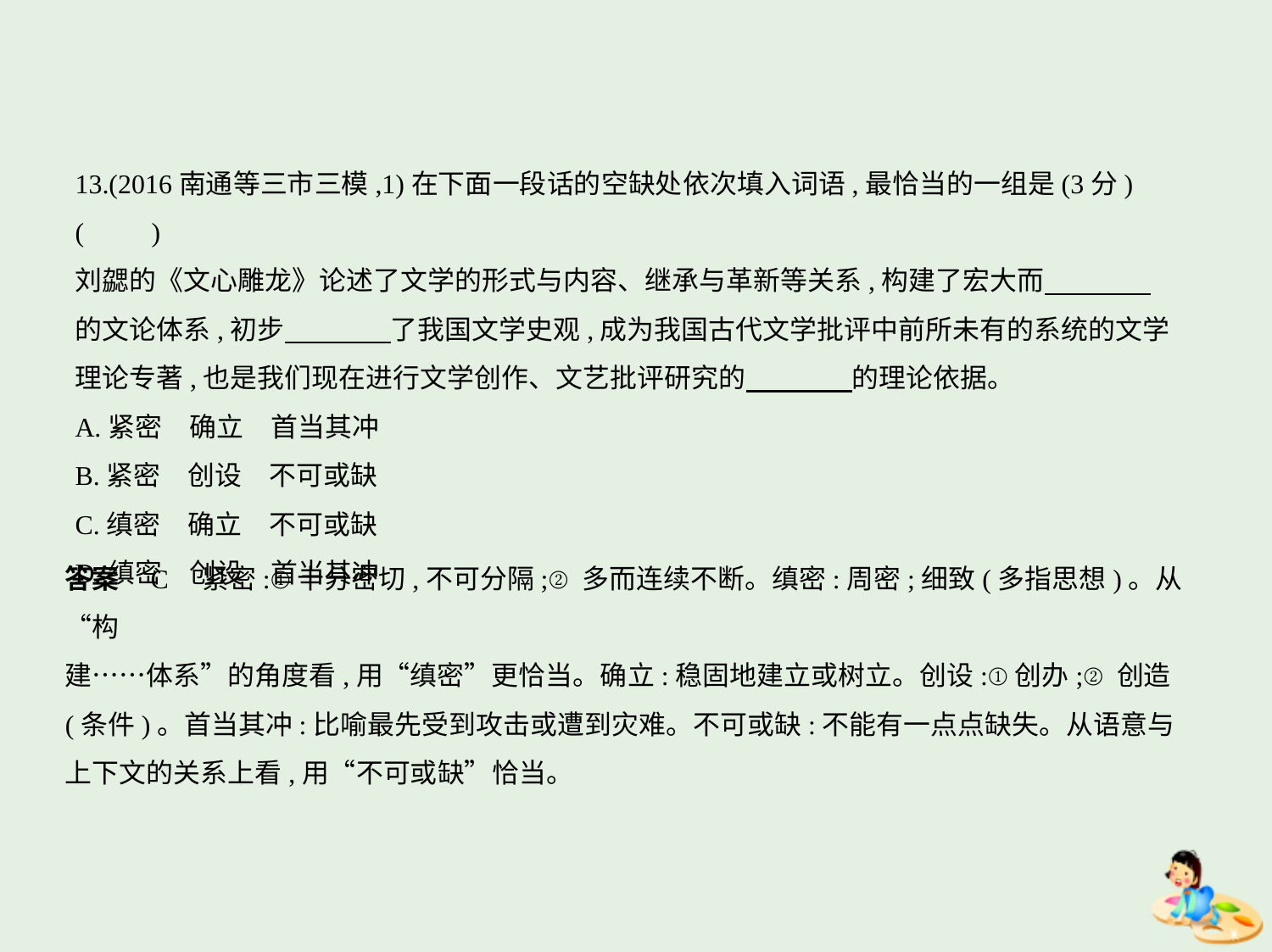

13.(2016南通等三市三模,1)在下面一段话的空缺处依次填入词语,最恰当的一组是(3分) (    　)
刘勰的《文心雕龙》论述了文学的形式与内容、继承与革新等关系,构建了宏大而　　　    
的文论体系,初步　　　    了我国文学史观,成为我国古代文学批评中前所未有的系统的文学
理论专著,也是我们现在进行文学创作、文艺批评研究的　　　    的理论依据。
A.紧密　确立　首当其冲
B.紧密　创设　不可或缺
C.缜密　确立　不可或缺
D.缜密　创设　首当其冲
答案    C　紧密:①十分密切,不可分隔;②多而连续不断。缜密:周密;细致(多指思想)。从“构
建……体系”的角度看,用“缜密”更恰当。确立:稳固地建立或树立。创设:①创办;②创造
(条件)。首当其冲:比喻最先受到攻击或遭到灾难。不可或缺:不能有一点点缺失。从语意与
上下文的关系上看,用“不可或缺”恰当。